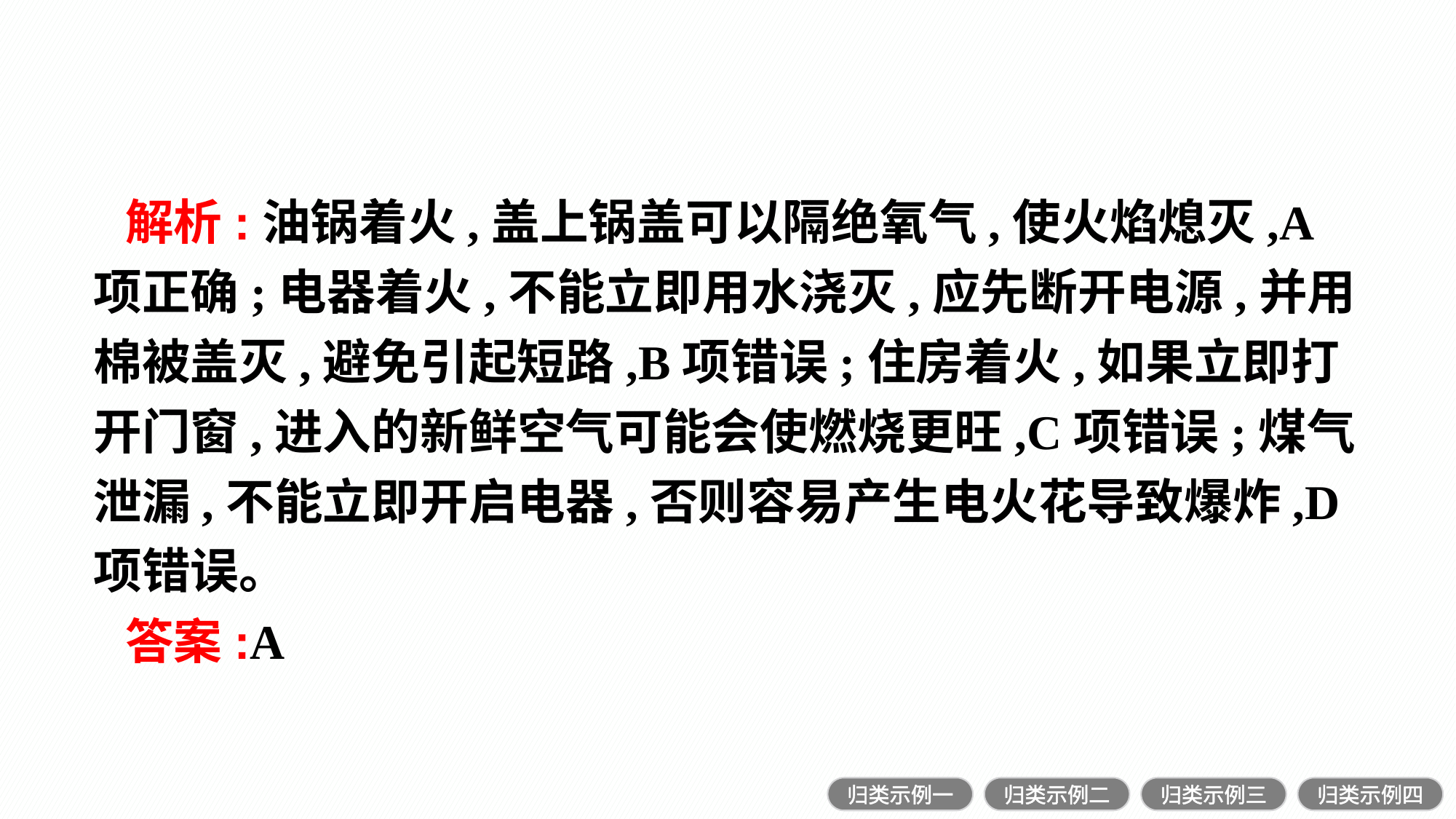

解析:油锅着火,盖上锅盖可以隔绝氧气,使火焰熄灭,A项正确;电器着火,不能立即用水浇灭,应先断开电源,并用棉被盖灭,避免引起短路,B项错误;住房着火,如果立即打开门窗,进入的新鲜空气可能会使燃烧更旺,C项错误;煤气泄漏,不能立即开启电器,否则容易产生电火花导致爆炸,D项错误。
答案:A